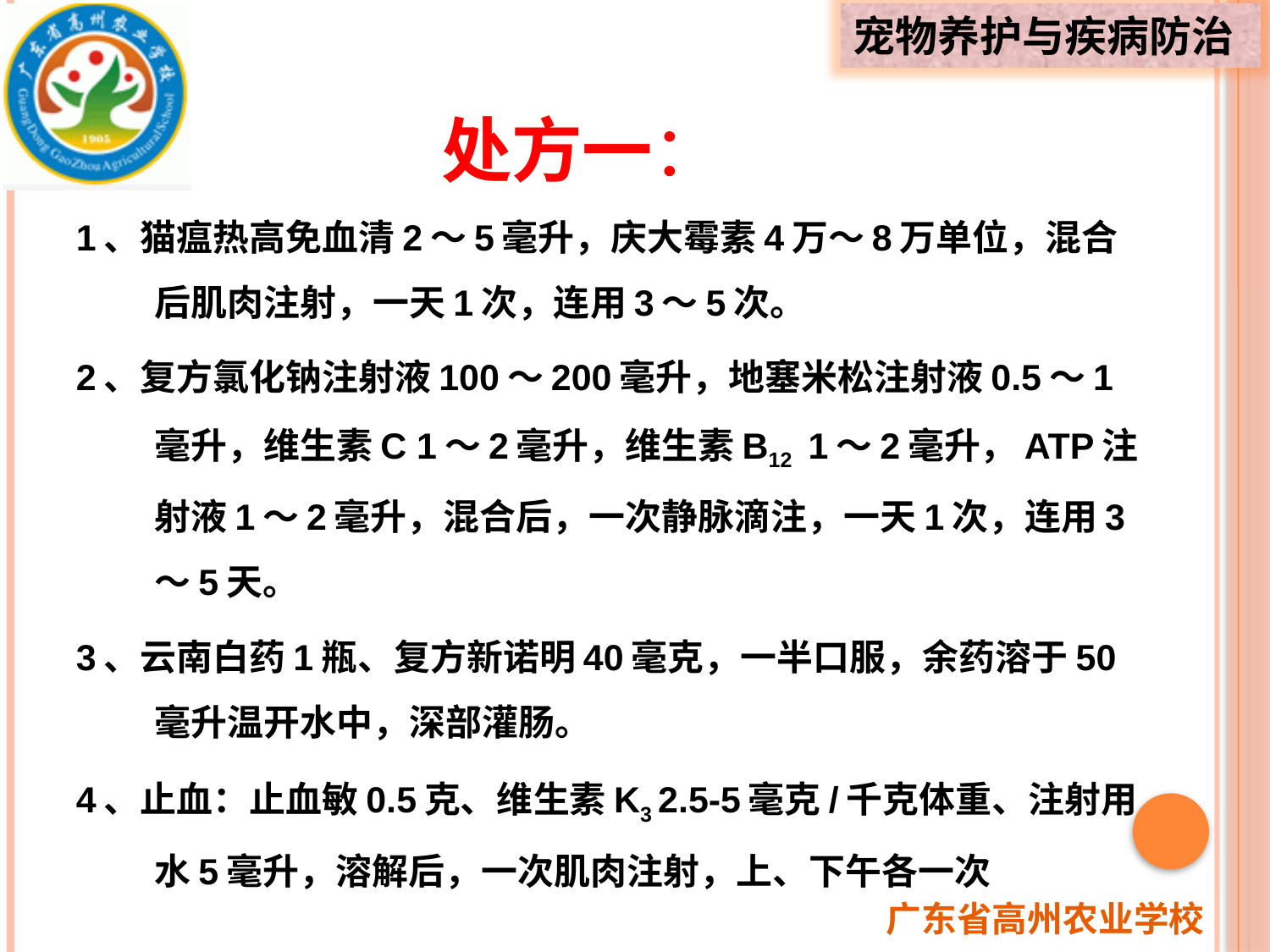

# 处方一：
1、猫瘟热高免血清2～5毫升，庆大霉素4万～8万单位，混合后肌肉注射，一天1次，连用3～5次。
2、复方氯化钠注射液100～200毫升，地塞米松注射液0.5～1毫升，维生素C 1～2毫升，维生素B12  1～2毫升，ATP注射液1～2毫升，混合后，一次静脉滴注，一天1次，连用3～5天。
3、云南白药1瓶、复方新诺明40毫克，一半口服，余药溶于50毫升温开水中，深部灌肠。
4、止血：止血敏0.5克、维生素K3 2.5-5毫克/千克体重、注射用水5毫升，溶解后，一次肌肉注射，上、下午各一次